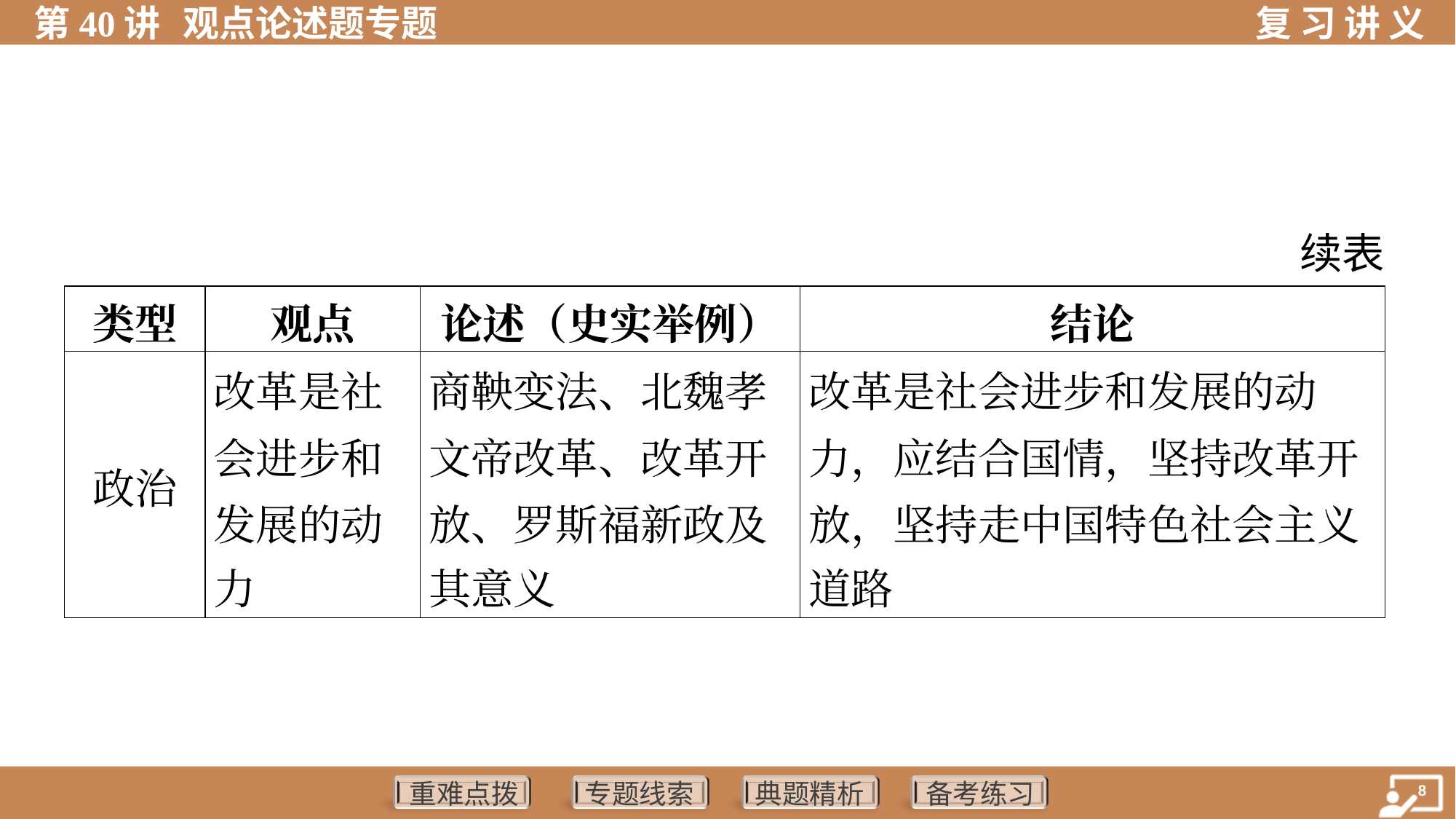

续表
| 类型 | 观点 | 论述（史实举例） | 结论 |
| --- | --- | --- | --- |
| 政治 | 改革是社 会进步和 发展的动 力 | 商鞅变法、北魏孝 文帝改革、改革开 放、罗斯福新政及 其意义 | 改革是社会进步和发展的动 力，应结合国情，坚持改革开 放，坚持走中国特色社会主义 道路 |